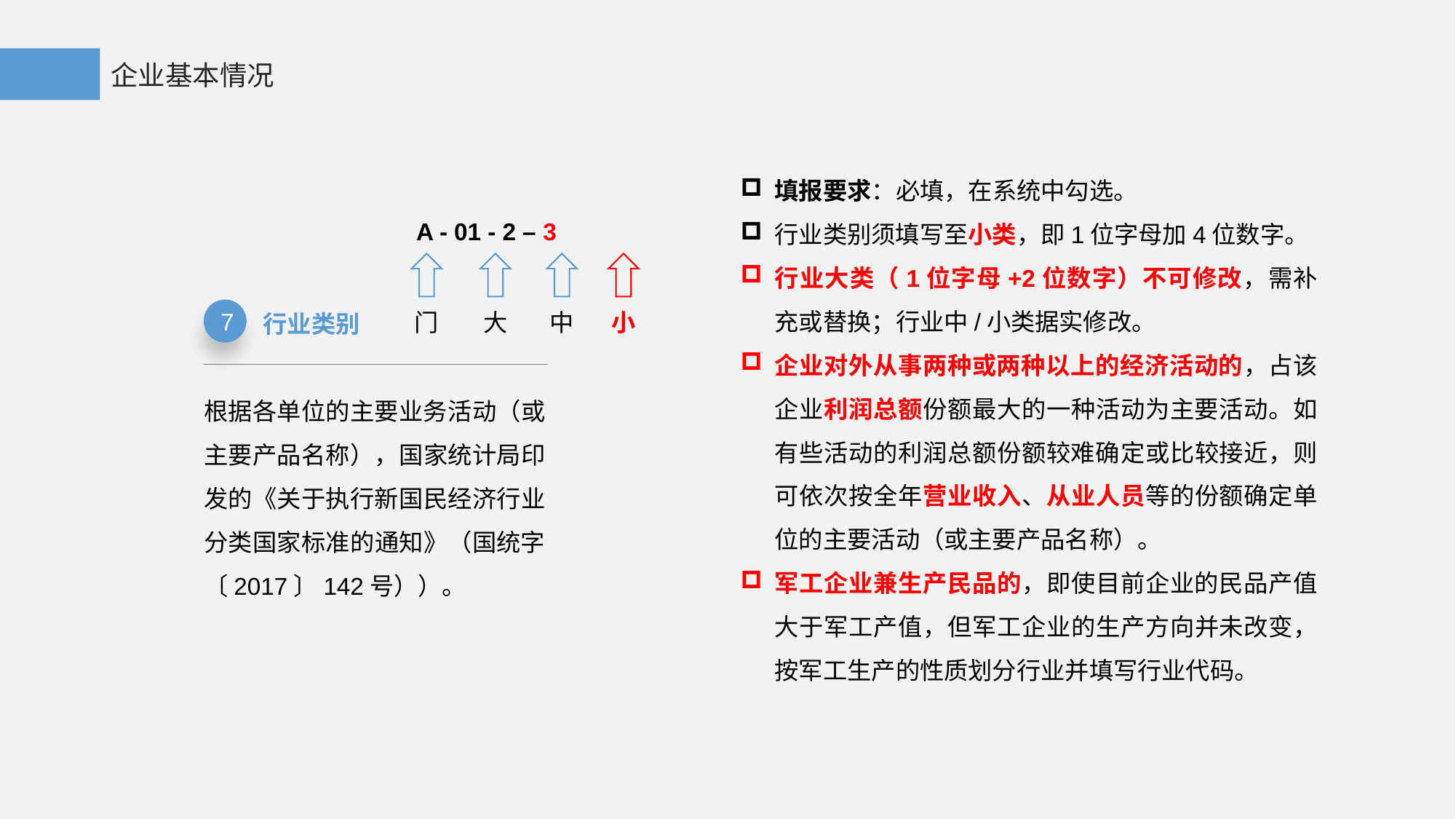

企业基本情况
填报要求：必填，在系统中勾选。
行业类别须填写至小类，即1位字母加4位数字。
行业大类（1位字母+2位数字）不可修改，需补充或替换；行业中/小类据实修改。
企业对外从事两种或两种以上的经济活动的，占该企业利润总额份额最大的一种活动为主要活动。如有些活动的利润总额份额较难确定或比较接近，则可依次按全年营业收入、从业人员等的份额确定单位的主要活动（或主要产品名称）。
军工企业兼生产民品的，即使目前企业的民品产值大于军工产值，但军工企业的生产方向并未改变，按军工生产的性质划分行业并填写行业代码。
A - 01 - 2 – 3

7
行业类别
门
大
中
小
根据各单位的主要业务活动（或主要产品名称），国家统计局印发的《关于执行新国民经济行业分类国家标准的通知》（国统字〔2017〕142号））。

15